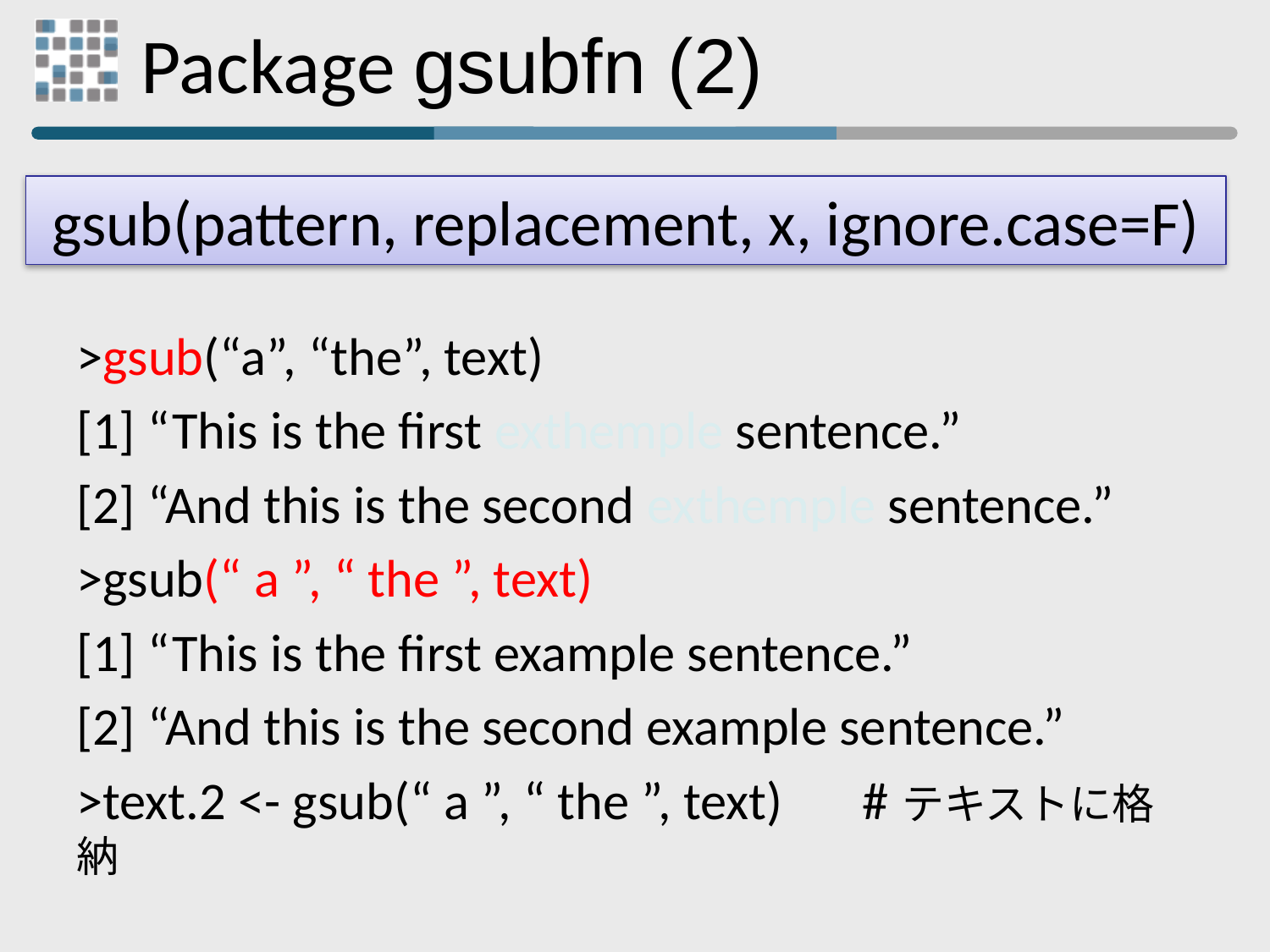

# Package gsubfn (2)
gsub(pattern, replacement, x, ignore.case=F)
>gsub(“a”, “the”, text)
[1] “This is the first exthemple sentence.”
[2] “And this is the second exthemple sentence.”
>gsub(“ a ”, “ the ”, text)
[1] “This is the first example sentence.”
[2] “And this is the second example sentence.”
>text.2 <- gsub(“ a ”, “ the ”, text)　#テキストに格納